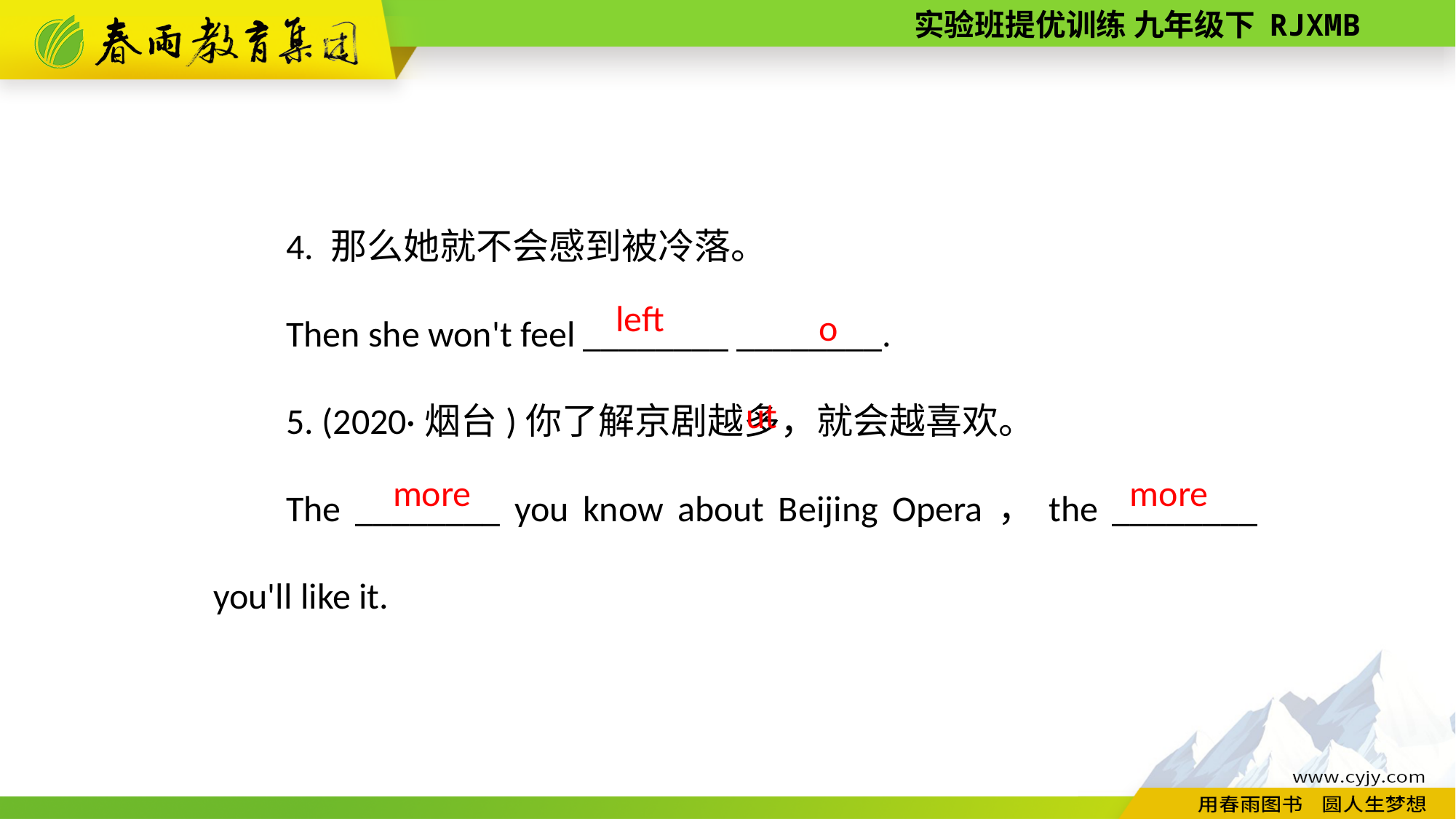

4. 那么她就不会感到被冷落。
Then she won't feel ________ ________.
5. (2020·烟台)你了解京剧越多，就会越喜欢。
The ________ you know about Beijing Opera，the ________ you'll like it.
out
left
more
more